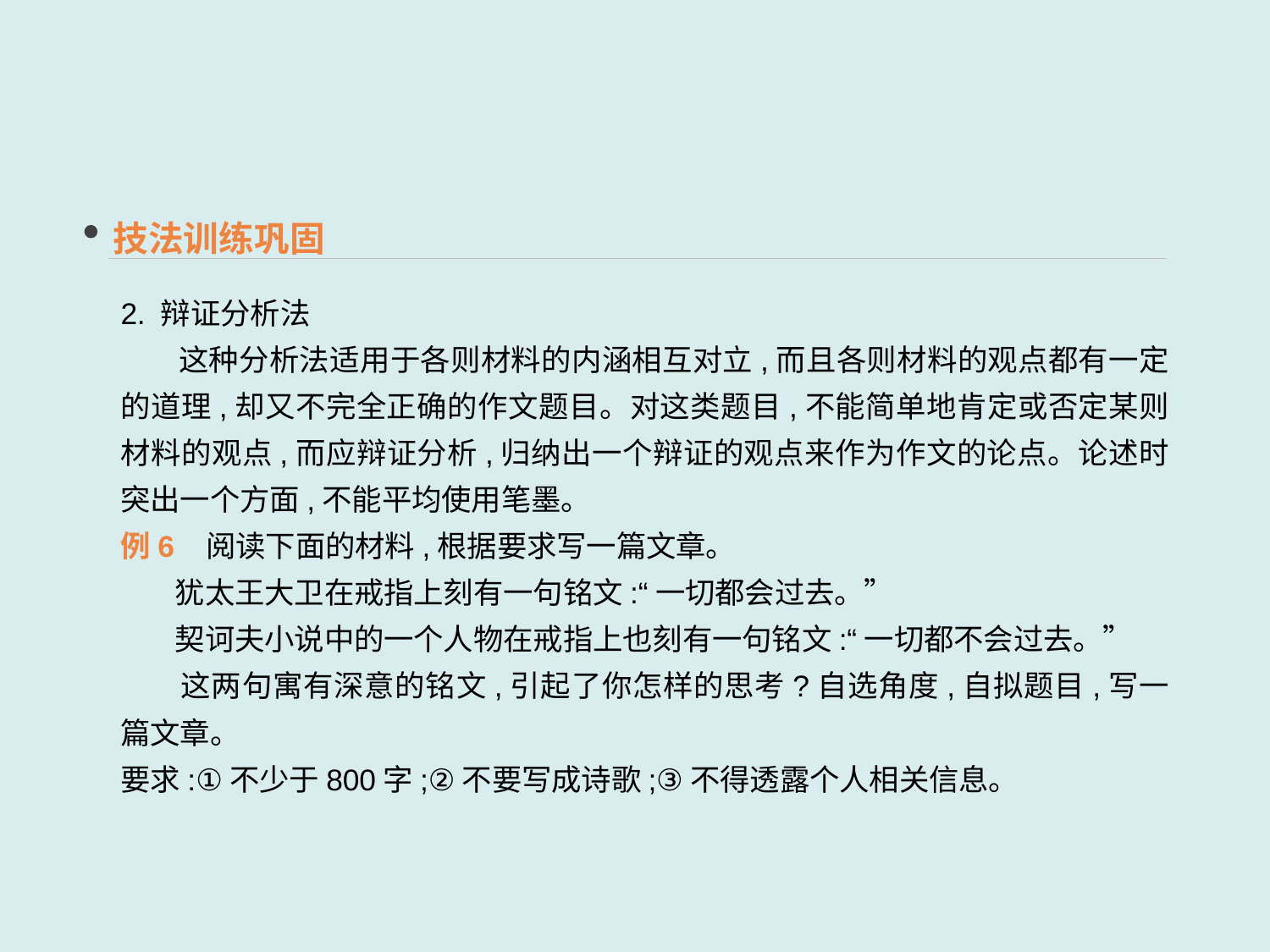

技法训练巩固

2. 辩证分析法
       这种分析法适用于各则材料的内涵相互对立,而且各则材料的观点都有一定的道理,却又不完全正确的作文题目。对这类题目,不能简单地肯定或否定某则材料的观点,而应辩证分析,归纳出一个辩证的观点来作为作文的论点。论述时突出一个方面,不能平均使用笔墨。
例6   阅读下面的材料,根据要求写一篇文章。
       犹太王大卫在戒指上刻有一句铭文:“一切都会过去。”
       契诃夫小说中的一个人物在戒指上也刻有一句铭文:“一切都不会过去。”
       这两句寓有深意的铭文,引起了你怎样的思考?自选角度,自拟题目,写一篇文章。
要求:①不少于800字;②不要写成诗歌;③不得透露个人相关信息。